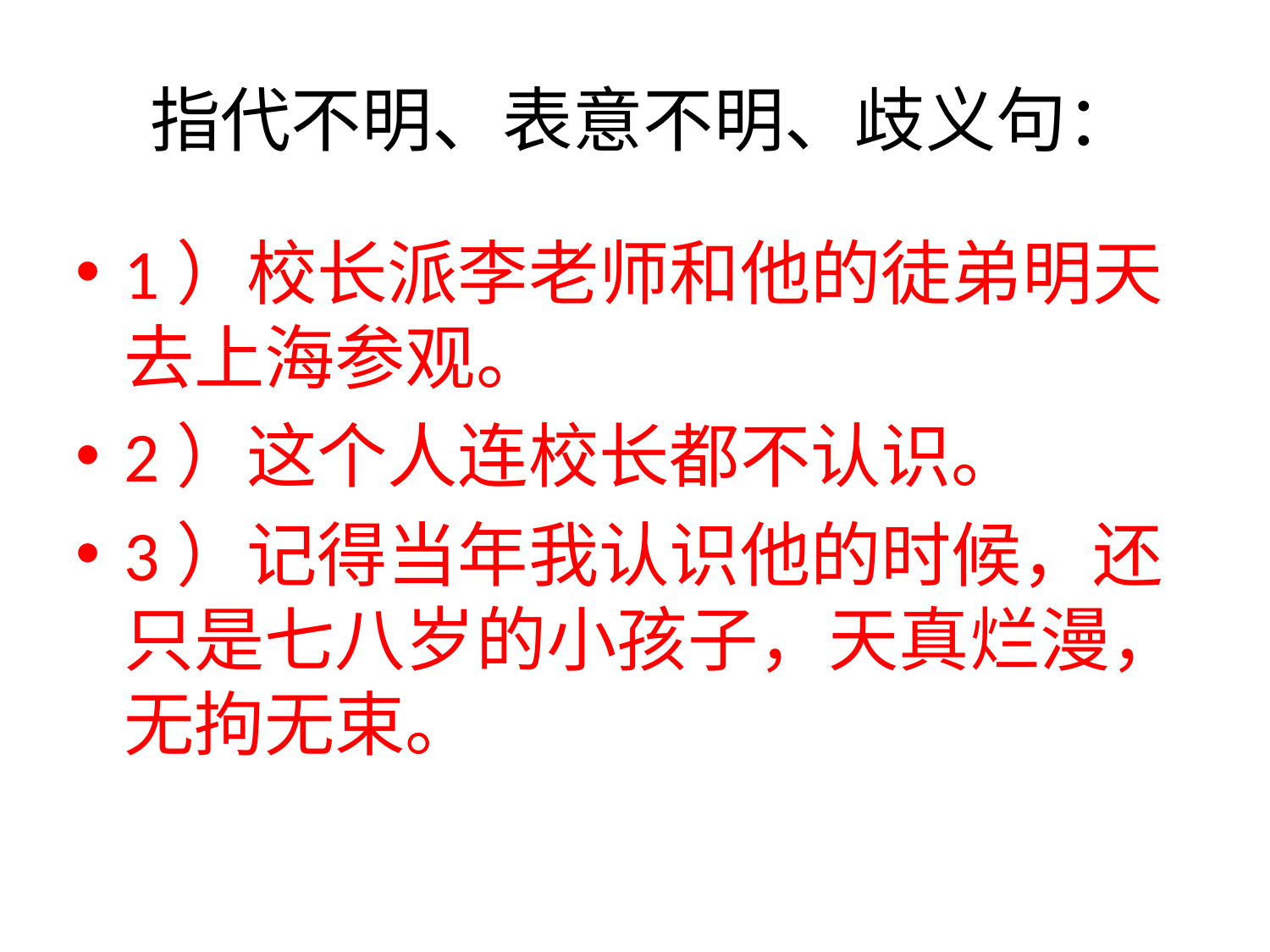

# 指代不明、表意不明、歧义句：
1）校长派李老师和他的徒弟明天去上海参观。
2）这个人连校长都不认识。
3）记得当年我认识他的时候，还只是七八岁的小孩子，天真烂漫，无拘无束。